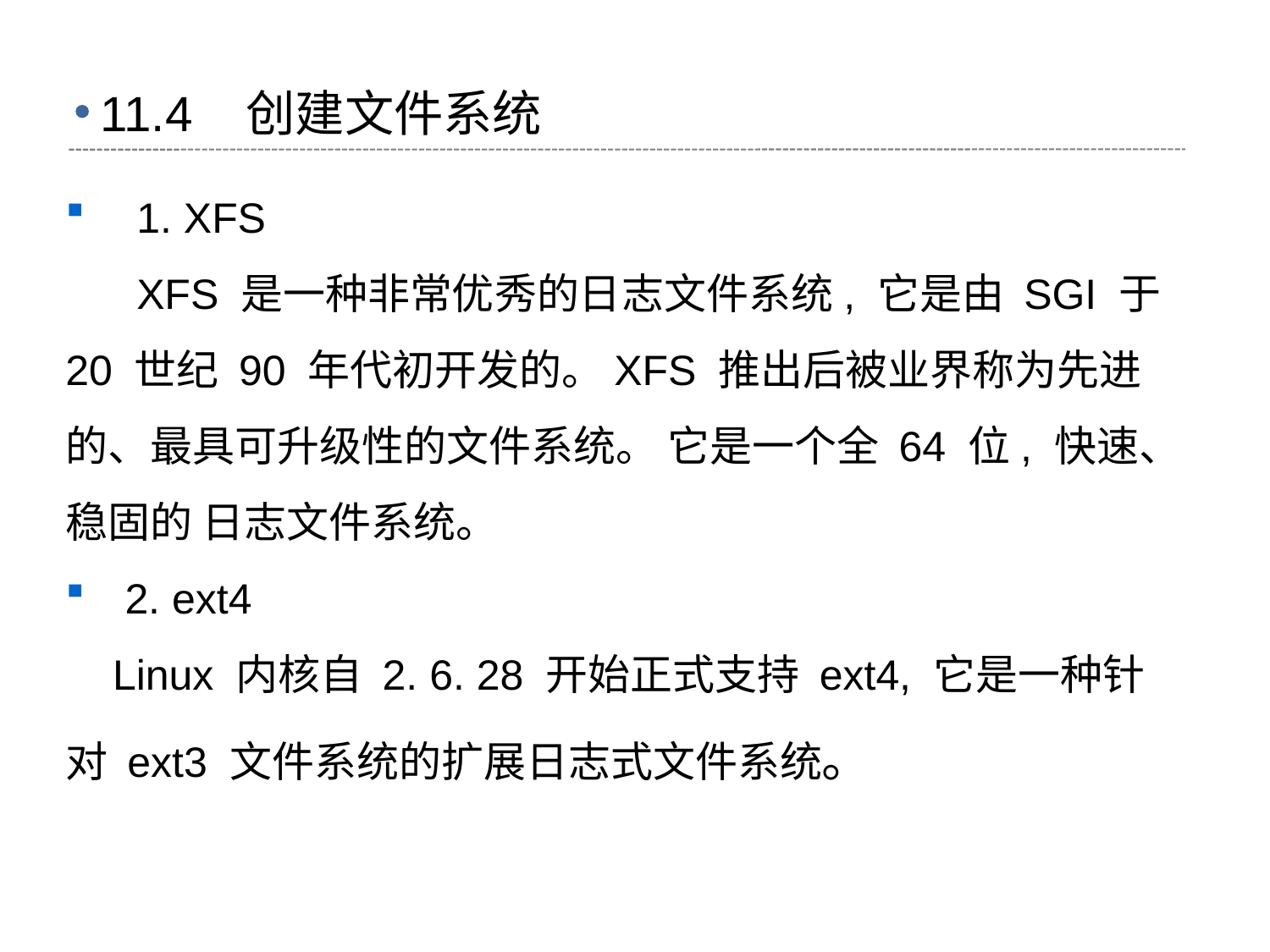

# 11.4   创建文件系统
  1. XFS
      XFS 是一种非常优秀的日志文件系统, 它是由 SGI 于 20 世纪 90 年代初开发的。XFS 推出后被业界称为先进的、最具可升级性的文件系统。 它是一个全 64 位, 快速、稳固的 日志文件系统。
 2. ext4
    Linux 内核自 2. 6. 28 开始正式支持 ext4, 它是一种针对 ext3 文件系统的扩展日志式文件系统。